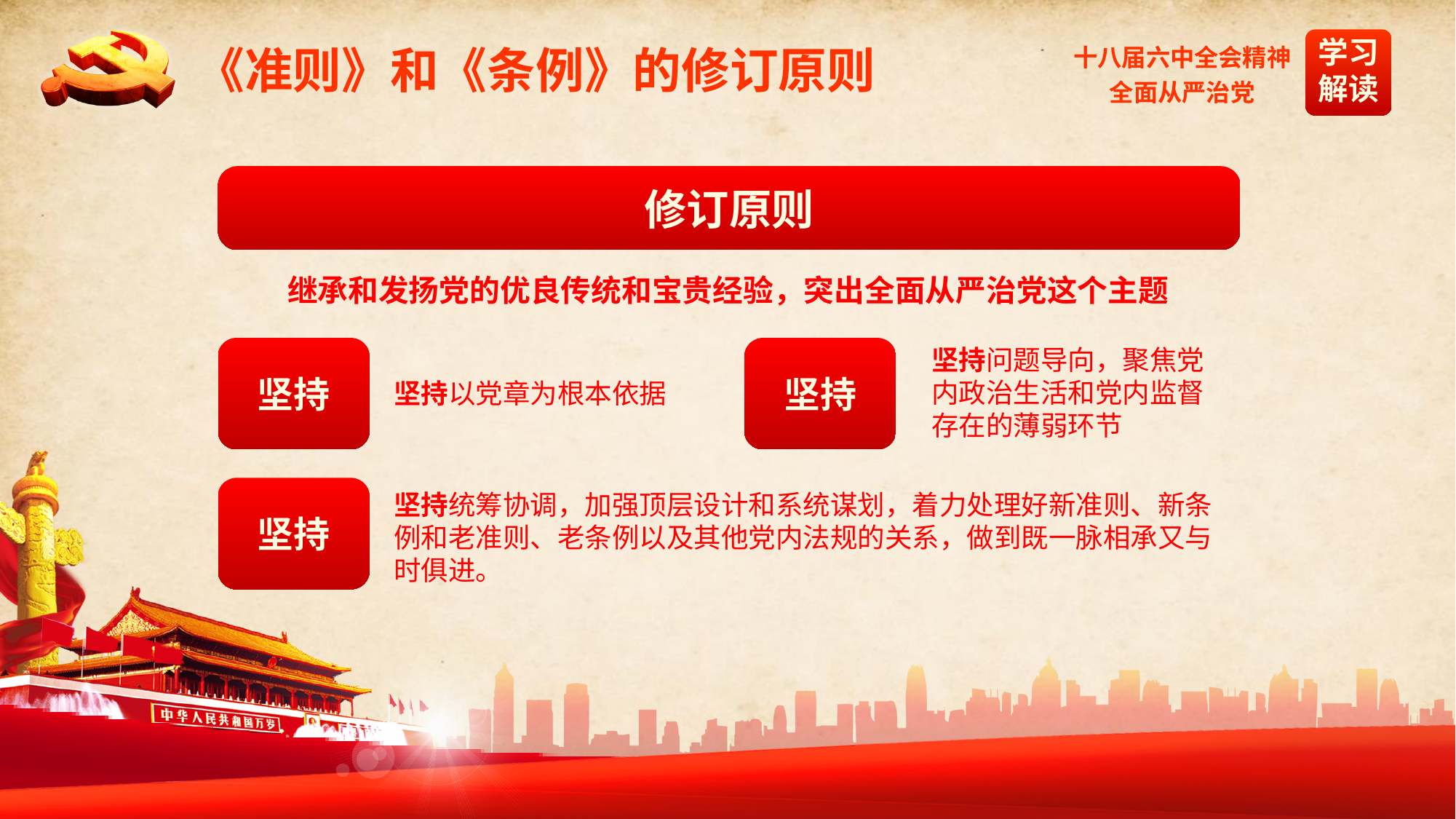

《准则》和《条例》的修订原则
修订原则
继承和发扬党的优良传统和宝贵经验，突出全面从严治党这个主题
坚持
坚持问题导向，聚焦党内政治生活和党内监督存在的薄弱环节
坚持
坚持以党章为根本依据
坚持
坚持统筹协调，加强顶层设计和系统谋划，着力处理好新准则、新条例和老准则、老条例以及其他党内法规的关系，做到既一脉相承又与时俱进。